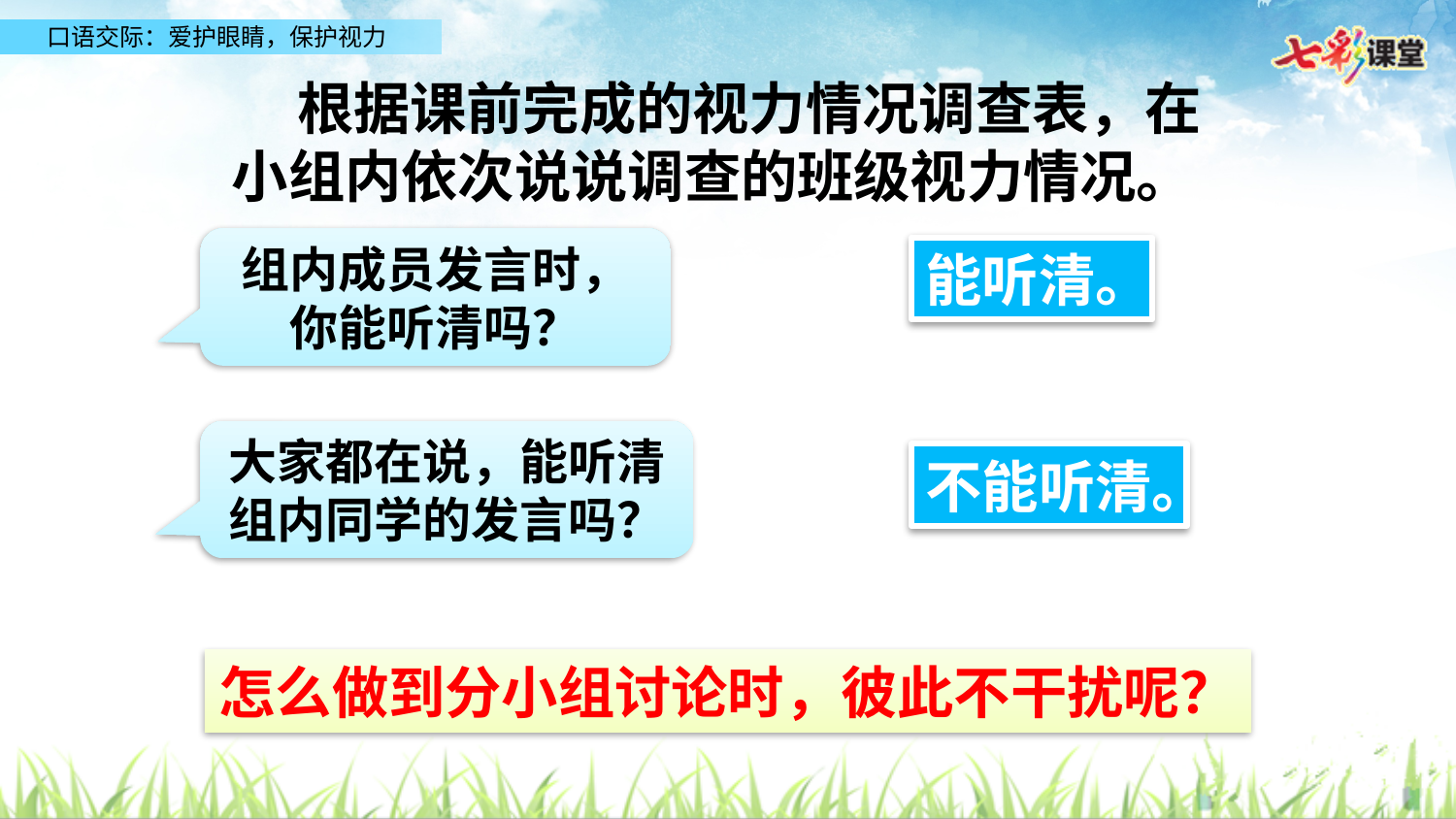

根据课前完成的视力情况调查表，在小组内依次说说调查的班级视力情况。
组内成员发言时，你能听清吗？
能听清。
大家都在说，能听清组内同学的发言吗？
不能听清。
怎么做到分小组讨论时，彼此不干扰呢？